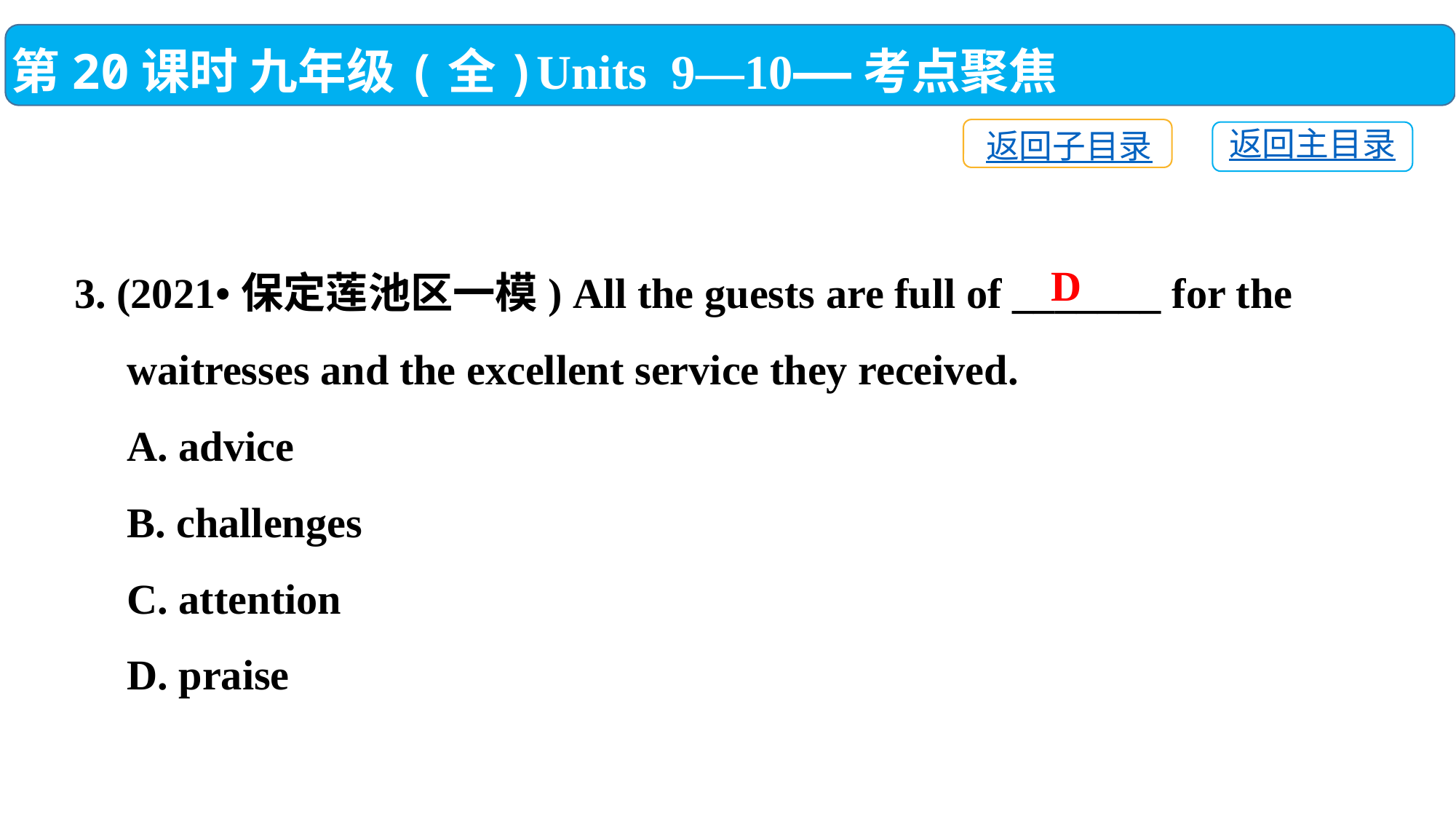

第20课时 九年级(全)Units  9—10——考点聚焦

返回子目录
返回主目录

3. (2021•保定莲池区一模) All the guests are full of _______ for the
     waitresses and the excellent service they received.
     A. advice
     B. challenges
     C. attention
     D. praise
D